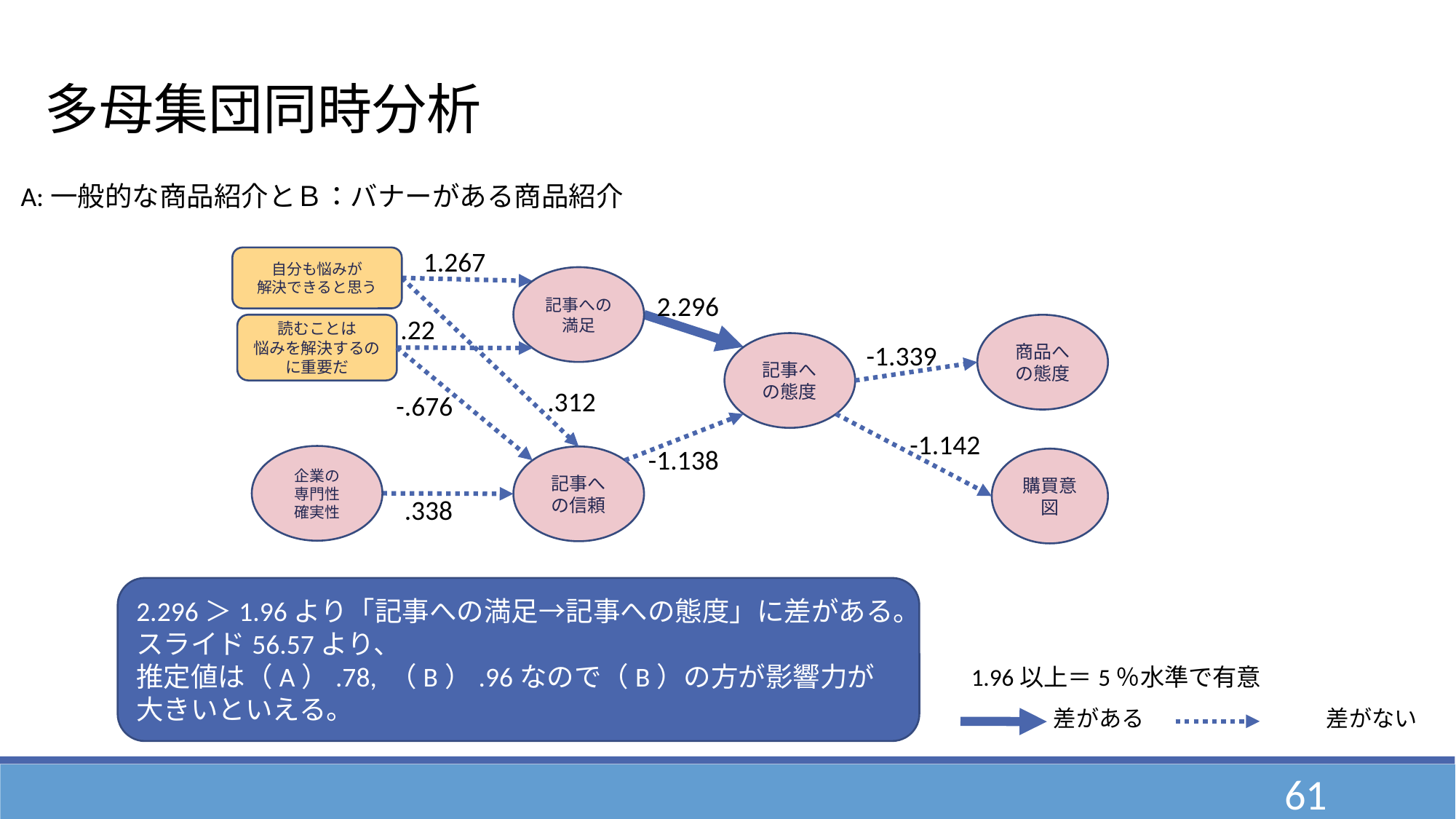

多母集団同時分析
A:一般的な商品紹介とＢ：バナーがある商品紹介
1.267
自分も悩みが
解決できると思う

記事への満足
2.296

.22
読むことは
悩みを解決するのに重要だ
商品への態度
記事への態度
-1.339
.312
-.676
-1.142
-1.138
企業の
専門性
確実性
記事への信頼
購買意図
.338
2.296＞1.96より「記事への満足→記事への態度」に差がある。
スライド56.57より、
推定値は（A）.78, （B）.96なので（B）の方が影響力が大きいといえる。
1.96以上＝5％水準で有意
差がある　　　　　　　　差がない
61